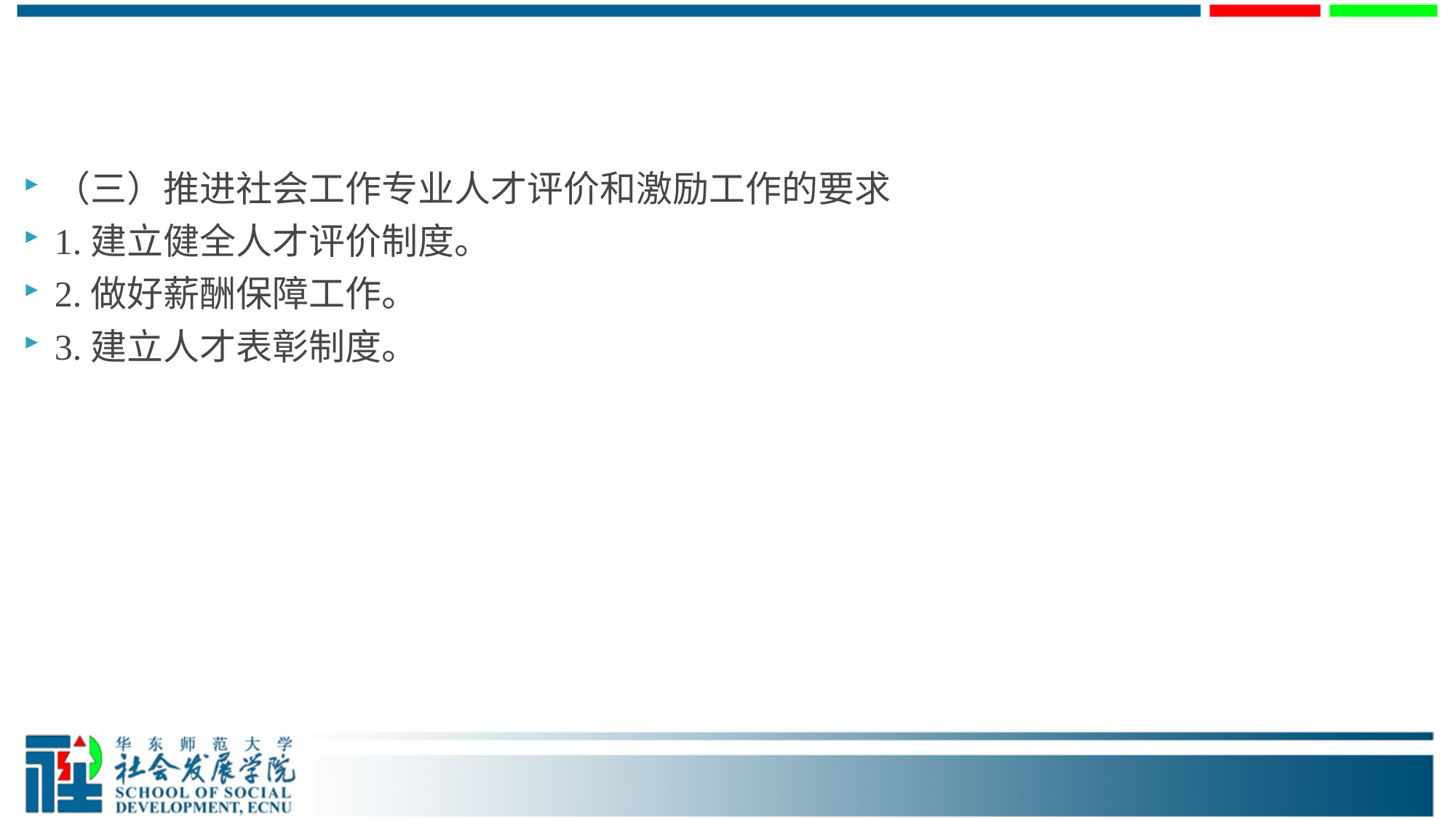

（三）推进社会工作专业人才评价和激励工作的要求
1.建立健全人才评价制度。
2.做好薪酬保障工作。
3.建立人才表彰制度。